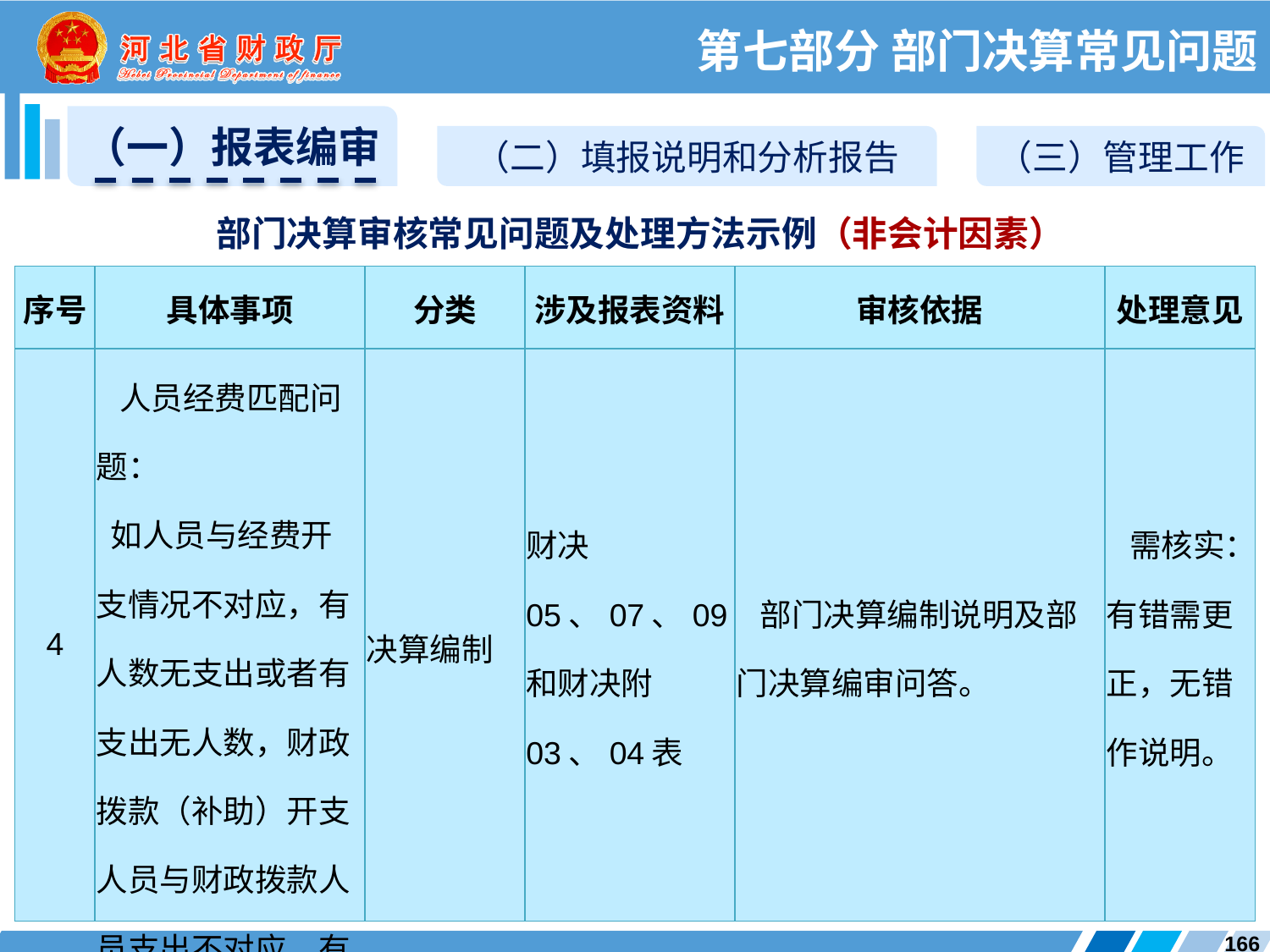

第七部分 部门决算常见问题
（一）报表编审
（二）填报说明和分析报告
（三）管理工作
部门决算审核常见问题及处理方法示例（非会计因素）
| 序号 | 具体事项 | 分类 | 涉及报表资料 | 审核依据 | 处理意见 |
| --- | --- | --- | --- | --- | --- |
| 4 | 人员经费匹配问题： 如人员与经费开支情况不对应，有人数无支出或者有支出无人数，财政拨款（补助）开支人员与财政拨款人员支出不对应，有人数无支出。 | 决算编制 | 财决05、07、09和财决附03、04表 | 部门决算编制说明及部门决算编审问答。 | 需核实：有错需更正，无错作说明。 |
166